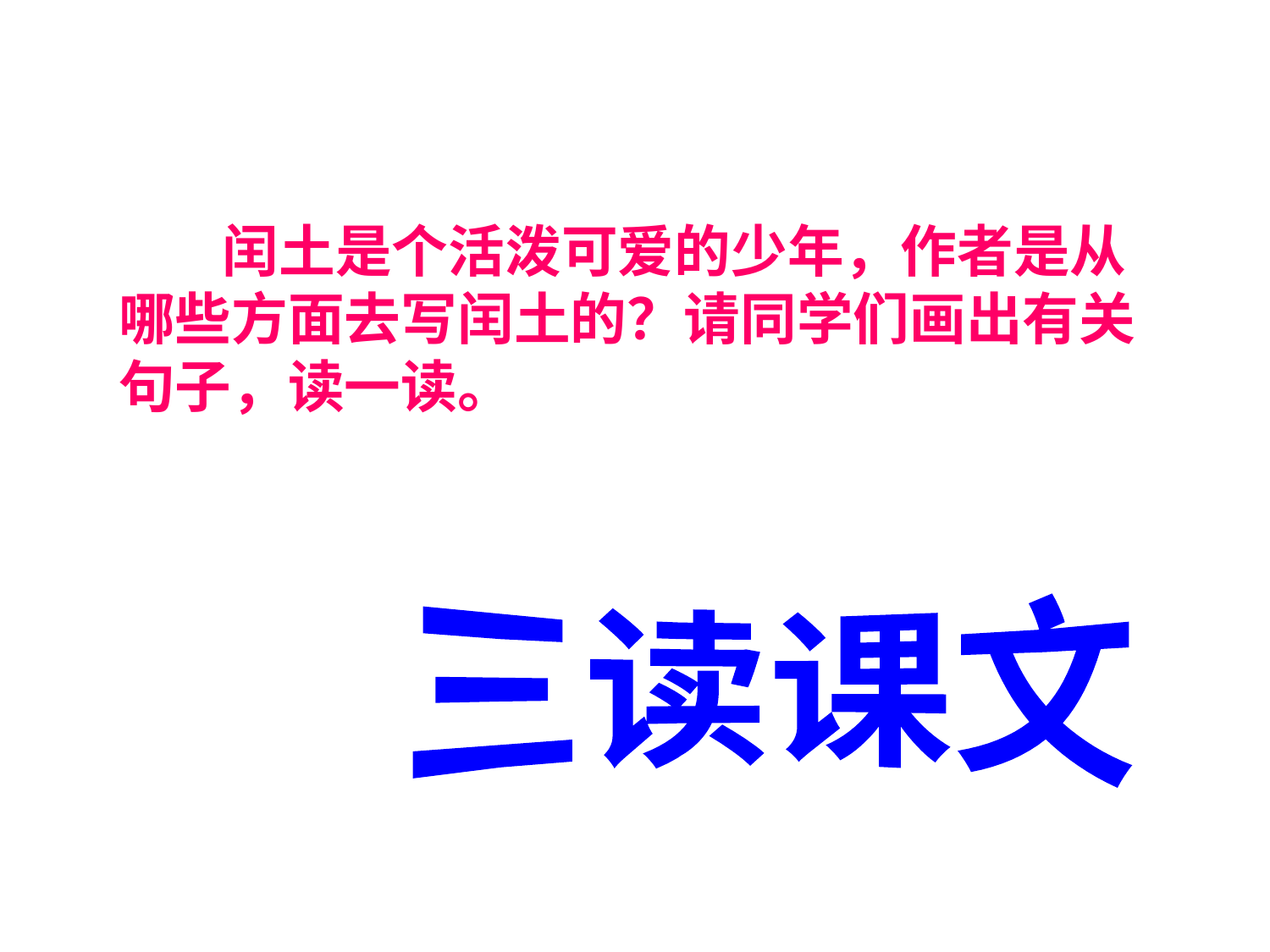

# 闰土是个活泼可爱的少年，作者是从哪些方面去写闰土的？请同学们画出有关句子，读一读。
三读课文